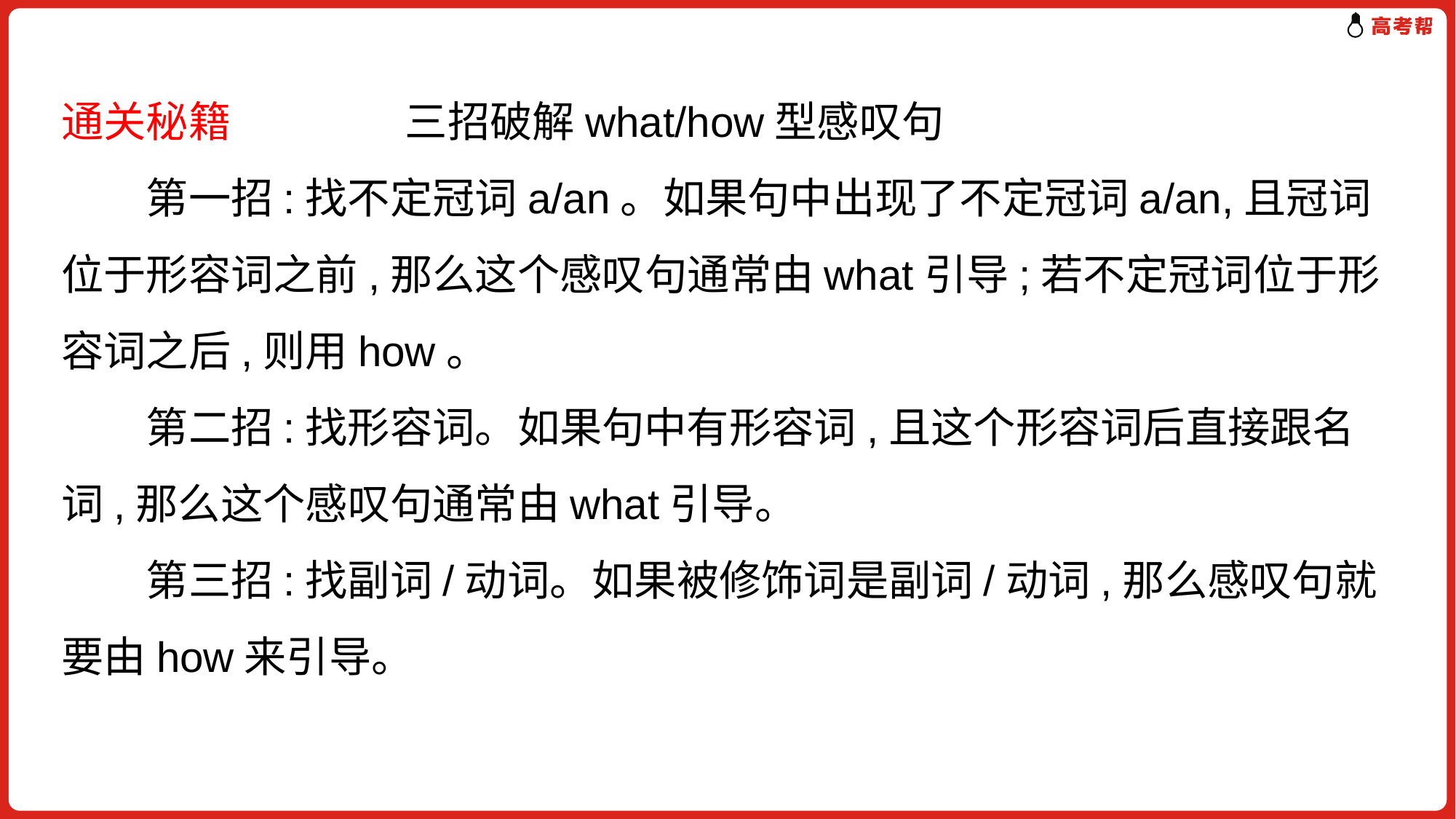

通关秘籍　　　     三招破解what/how型感叹句
　　第一招:找不定冠词a/an。如果句中出现了不定冠词a/an,且冠词位于形容词之前,那么这个感叹句通常由what引导;若不定冠词位于形容词之后,则用how。
　　第二招:找形容词。如果句中有形容词,且这个形容词后直接跟名词,那么这个感叹句通常由what引导。
　　第三招:找副词/动词。如果被修饰词是副词/动词,那么感叹句就要由how来引导。